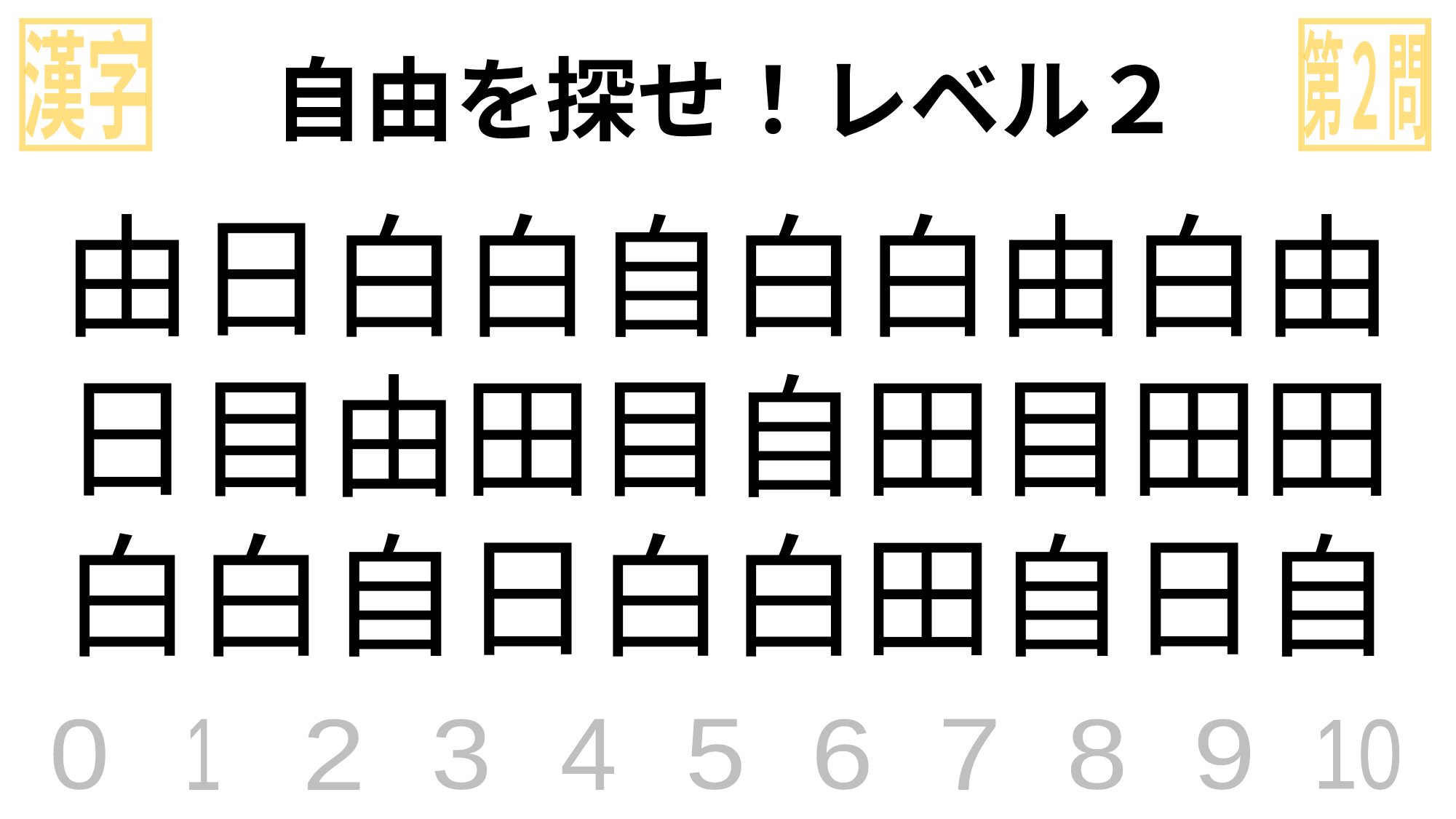

漢字

第２問
自由を探せ！レベル２
由日白白自白白由白由
日目由田目自田目田田
白白自日白白田自日自
0
1
2
3
4
5
6
7
8
9
10